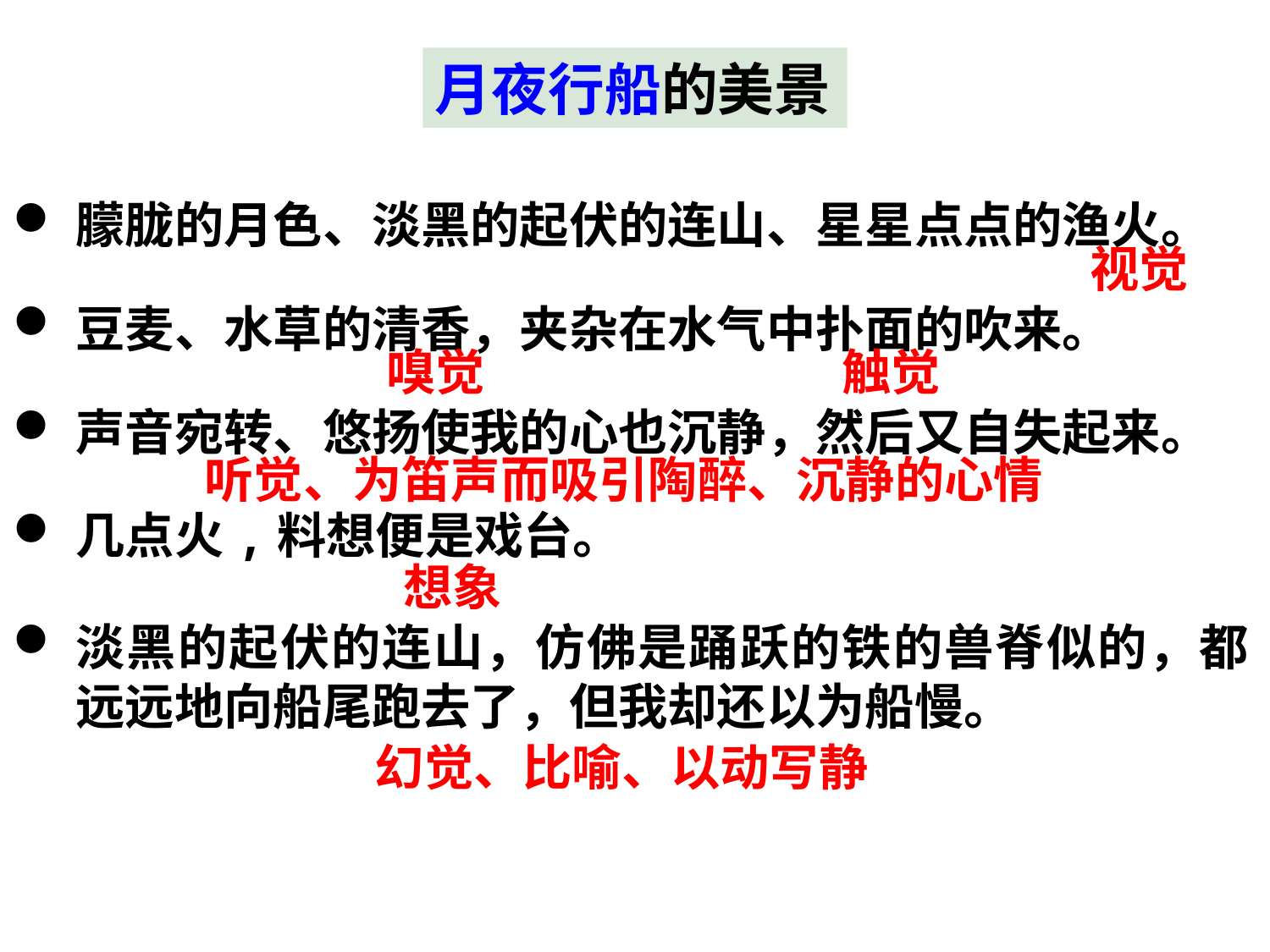

月夜行船的美景
朦胧的月色、淡黑的起伏的连山、星星点点的渔火。
豆麦、水草的清香，夹杂在水气中扑面的吹来。
声音宛转、悠扬使我的心也沉静，然后又自失起来。
几点火,料想便是戏台。

淡黑的起伏的连山，仿佛是踊跃的铁的兽脊似的，都远远地向船尾跑去了，但我却还以为船慢。
视觉
嗅觉
触觉
听觉、为笛声而吸引陶醉、沉静的心情
想象
幻觉、比喻、以动写静